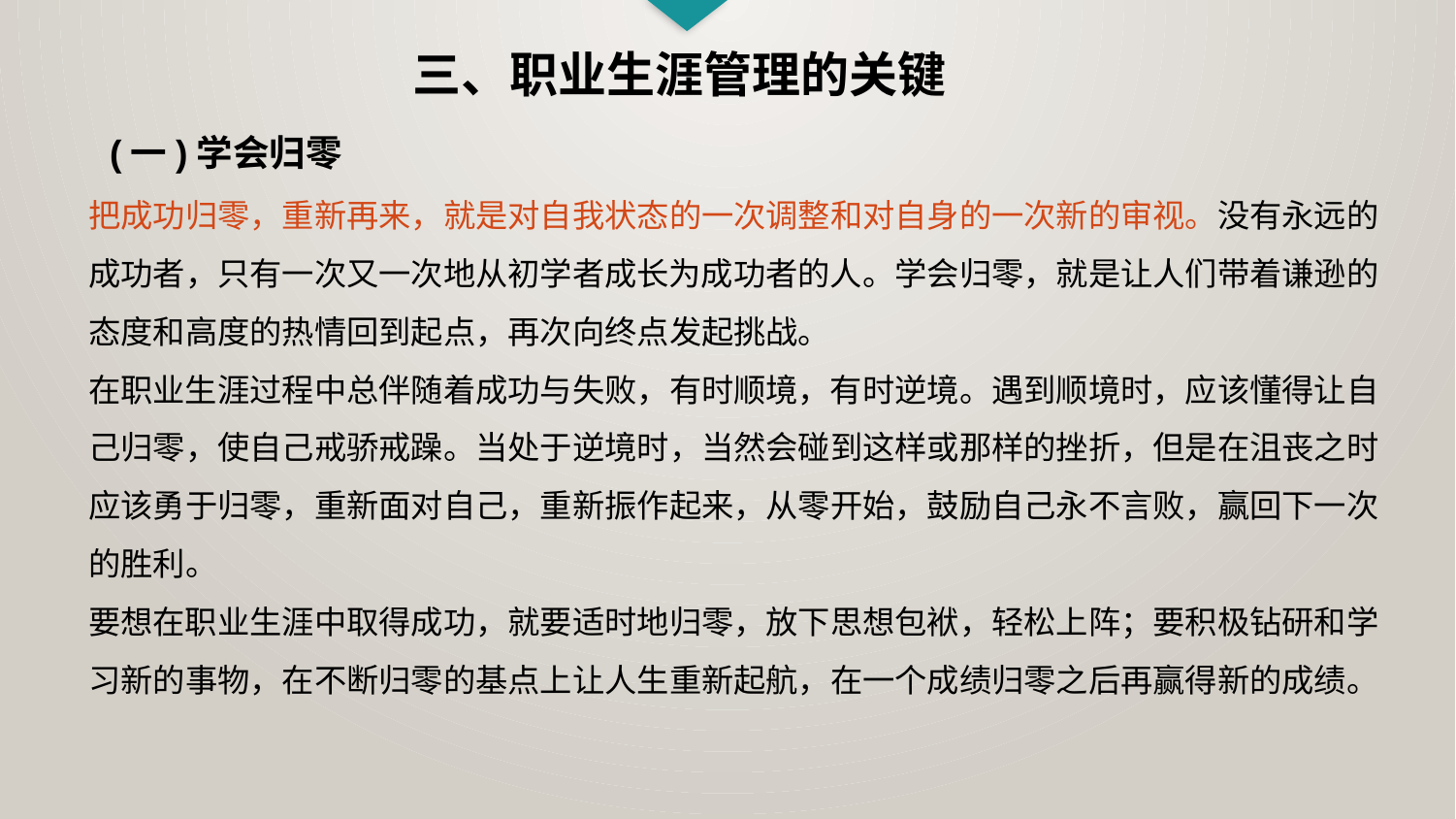

三、职业生涯管理的关键
(一)学会归零
把成功归零，重新再来，就是对自我状态的一次调整和对自身的一次新的审视。没有永远的成功者，只有一次又一次地从初学者成长为成功者的人。学会归零，就是让人们带着谦逊的态度和高度的热情回到起点，再次向终点发起挑战。
在职业生涯过程中总伴随着成功与失败，有时顺境，有时逆境。遇到顺境时，应该懂得让自己归零，使自己戒骄戒躁。当处于逆境时，当然会碰到这样或那样的挫折，但是在沮丧之时应该勇于归零，重新面对自己，重新振作起来，从零开始，鼓励自己永不言败，赢回下一次的胜利。
要想在职业生涯中取得成功，就要适时地归零，放下思想包袱，轻松上阵；要积极钻研和学习新的事物，在不断归零的基点上让人生重新起航，在一个成绩归零之后再赢得新的成绩。
19